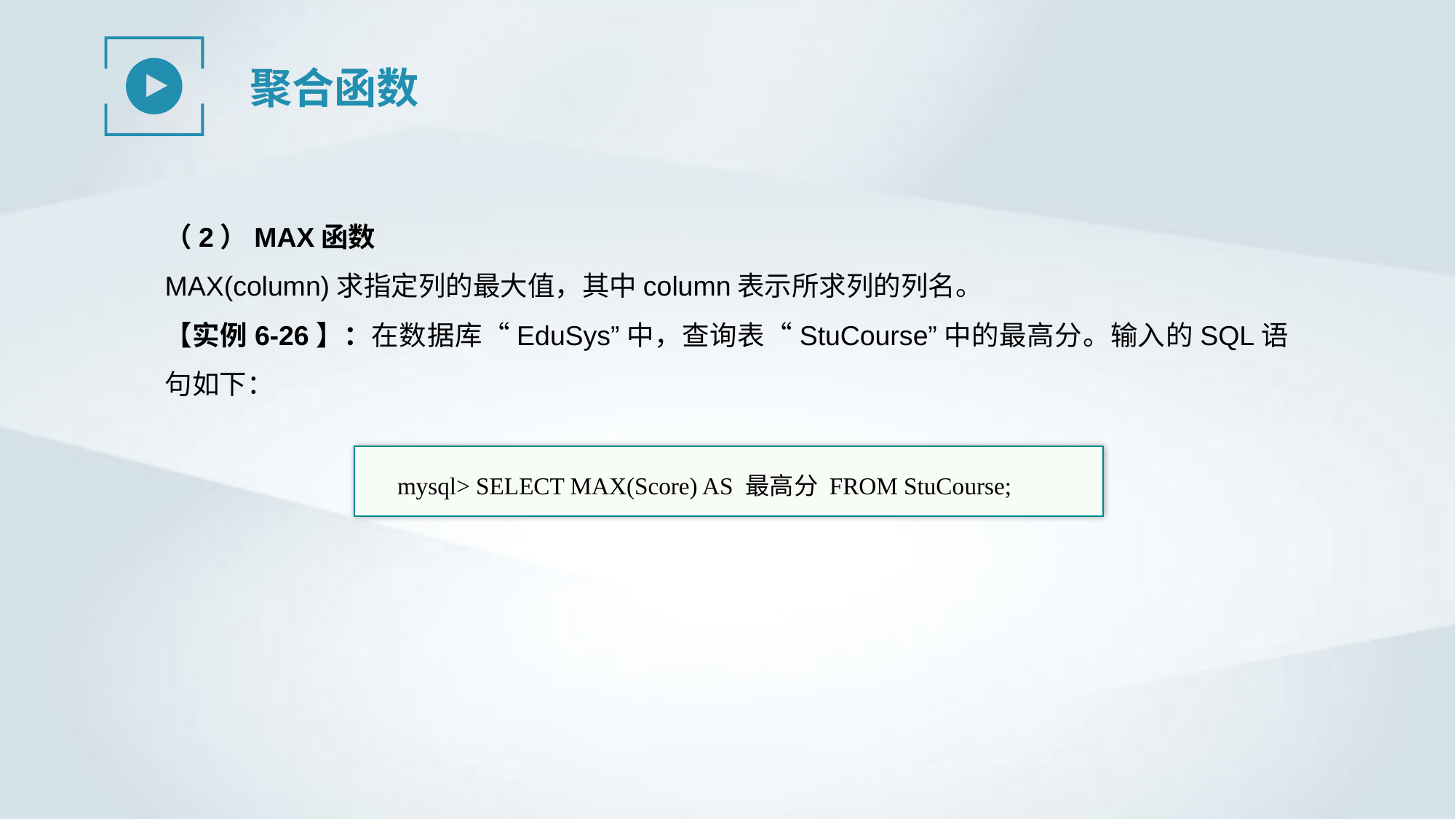

聚合函数
（2）MAX函数
MAX(column)求指定列的最大值，其中column表示所求列的列名。
【实例6-26】：在数据库“EduSys”中，查询表“StuCourse”中的最高分。输入的SQL语句如下：
mysql> SELECT MAX(Score) AS 最高分 FROM StuCourse;